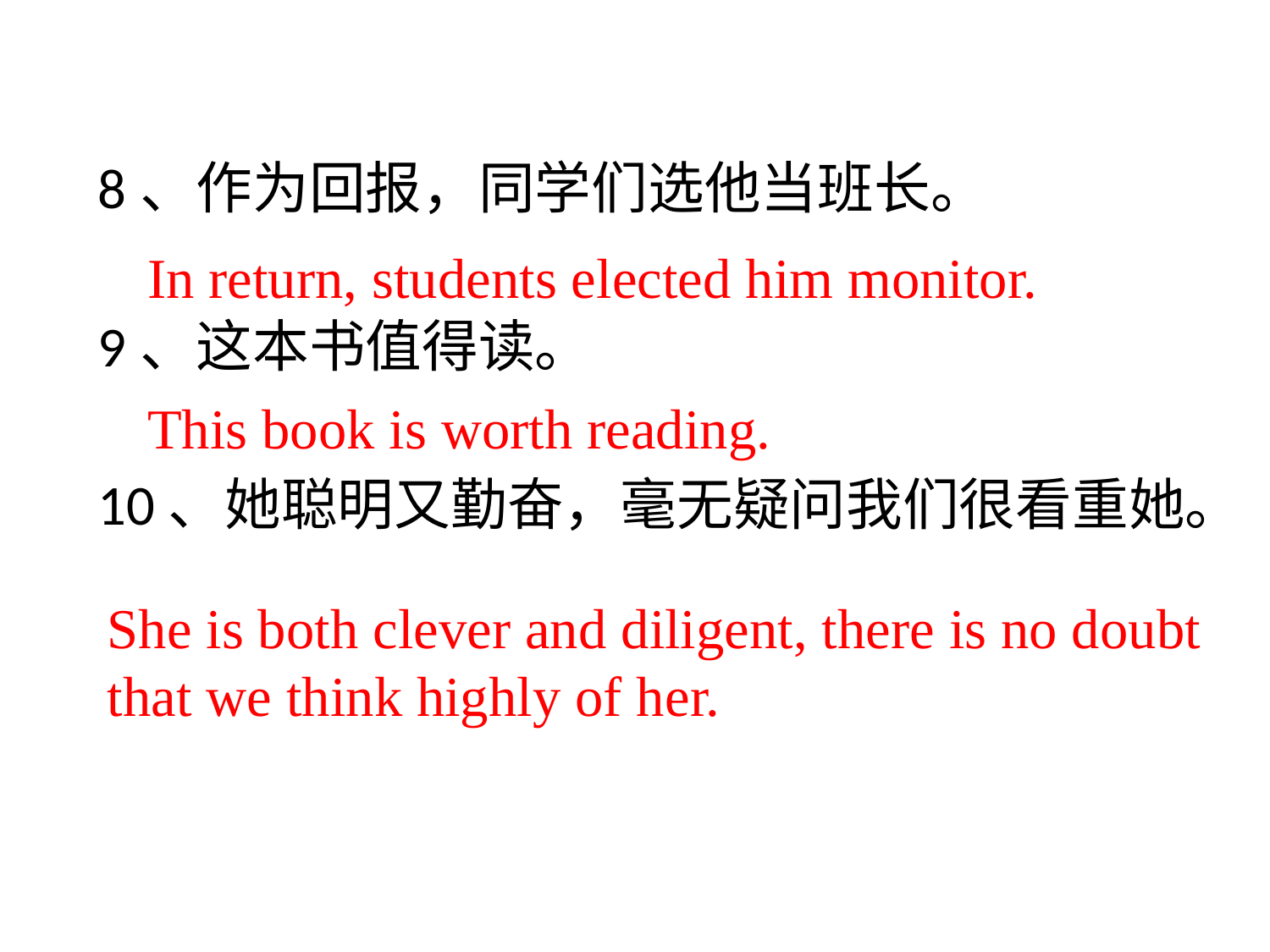

#
8、作为回报，同学们选他当班长。

9、这本书值得读。

10、她聪明又勤奋，毫无疑问我们很看重她。

In return, students elected him monitor.
This book is worth reading.
She is both clever and diligent, there is no doubt that we think highly of her.